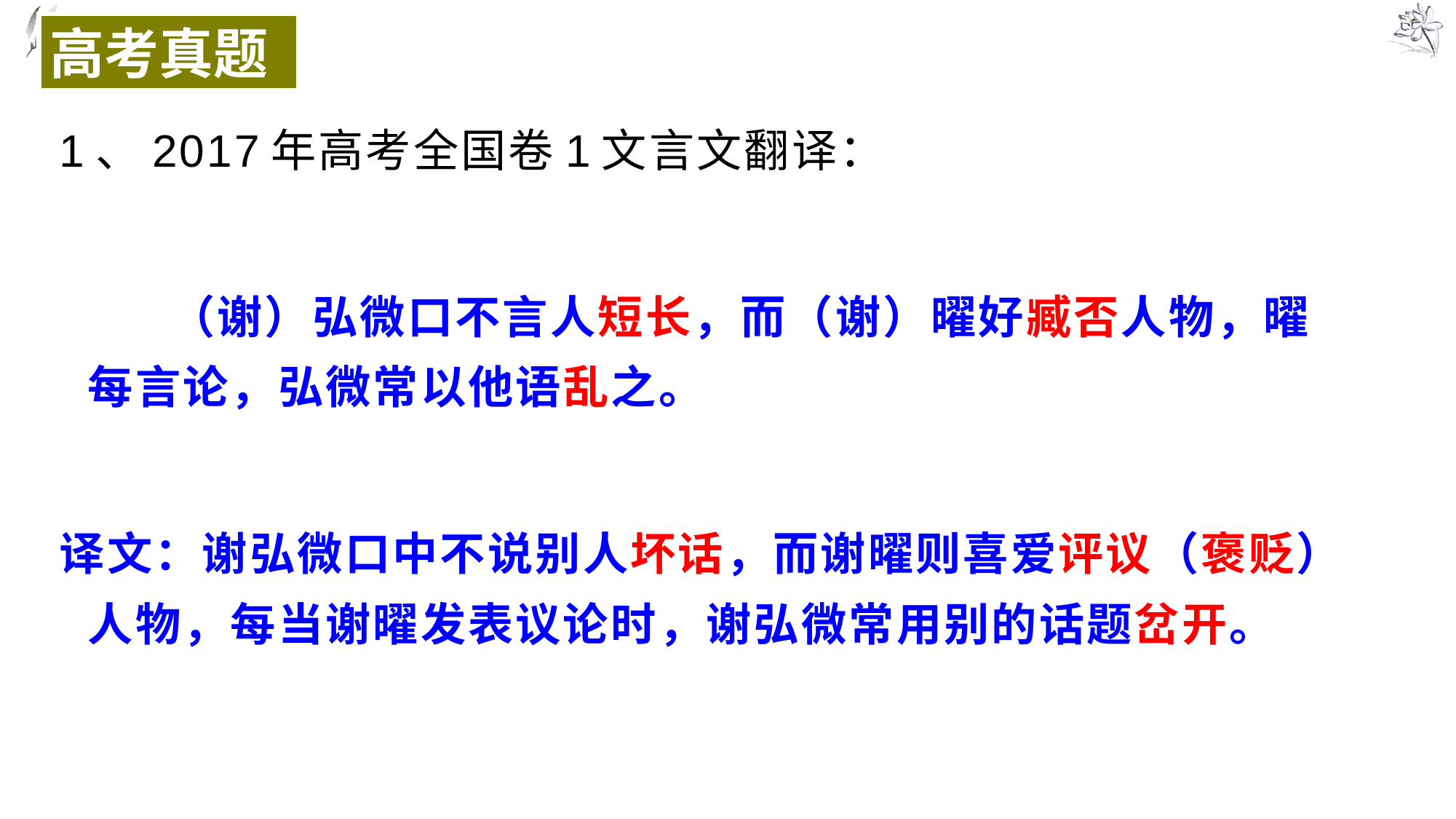

高考真题
1、2017年高考全国卷1文言文翻译：

        （谢）弘微口不言人短长，而（谢）曜好臧否人物，曜每言论，弘微常以他语乱之。

译文：谢弘微口中不说别人坏话，而谢曜则喜爱评议（褒贬）人物，每当谢曜发表议论时，谢弘微常用别的话题岔开。